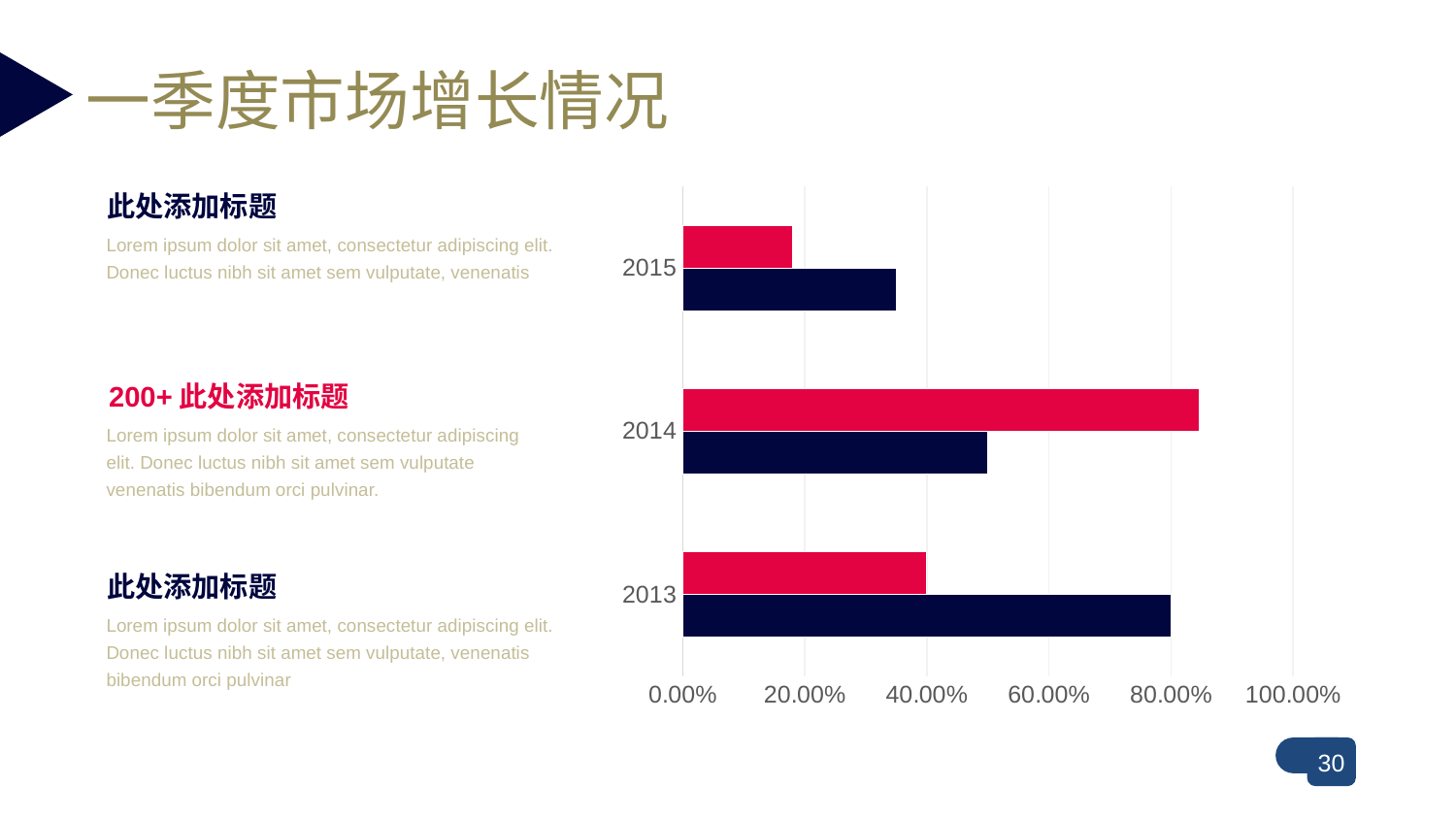

一季度市场增长情况
此处添加标题
Lorem ipsum dolor sit amet, consectetur adipiscing elit. Donec luctus nibh sit amet sem vulputate, venenatis

### Chart

| Category | Series 1 | Series 2 |
|---|---|---|
| 2013 | 0.8 | 0.4 |
| 2014 | 0.5 | 0.846 |
| 2015 | 0.35 | 0.18 |
200+此处添加标题
Lorem ipsum dolor sit amet, consectetur adipiscing elit. Donec luctus nibh sit amet sem vulputate venenatis bibendum orci pulvinar.
此处添加标题
Lorem ipsum dolor sit amet, consectetur adipiscing elit. Donec luctus nibh sit amet sem vulputate, venenatis bibendum orci pulvinar
30